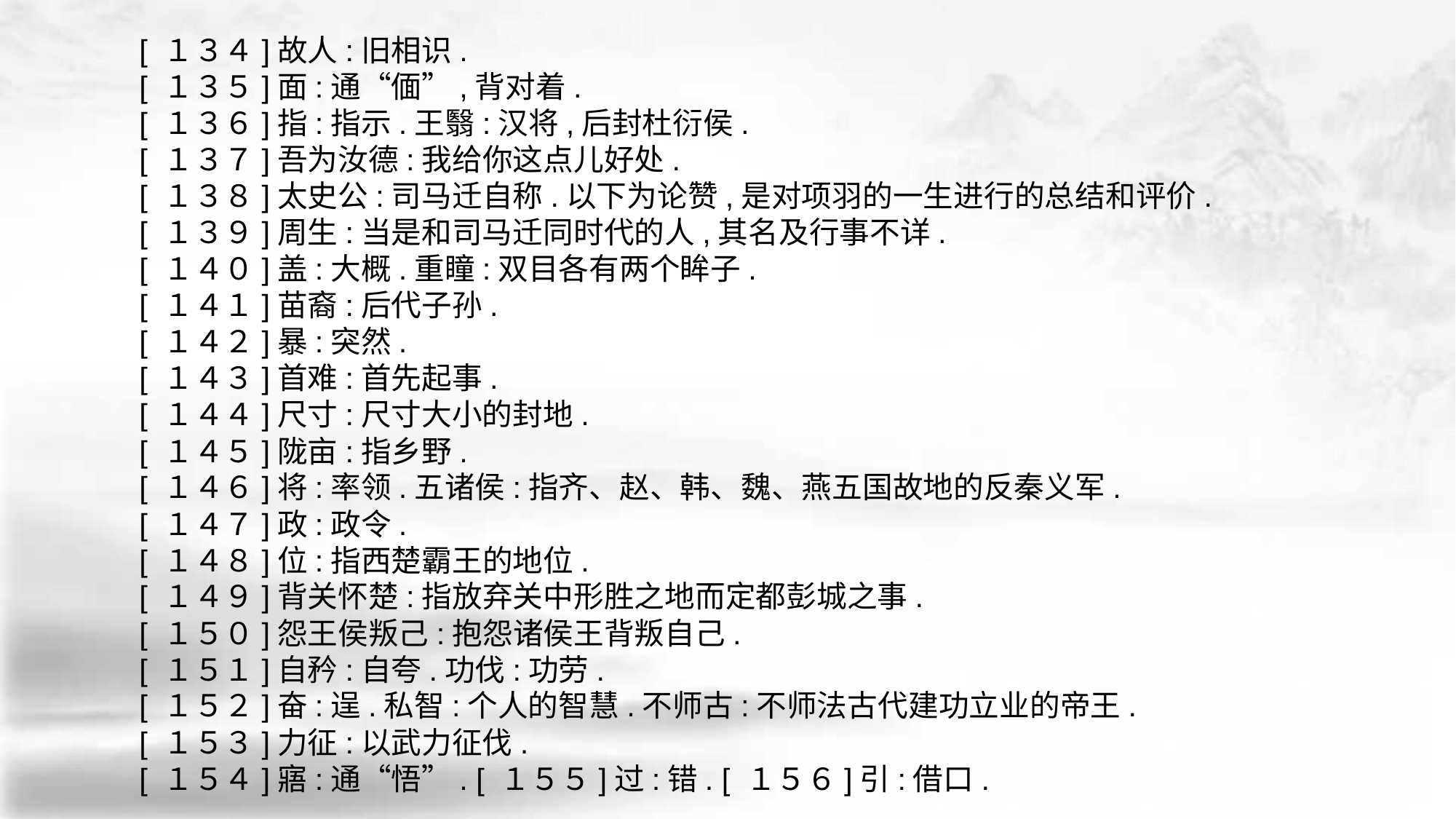

[ １３４]故人:旧相识.
[ １３５]面:通“偭”,背对着.
[ １３６]指:指示.王翳:汉将,后封杜衍侯.
[ １３７]吾为汝德:我给你这点儿好处.
[ １３８]太史公:司马迁自称.以下为论赞,是对项羽的一生进行的总结和评价.
[ １３９]周生:当是和司马迁同时代的人,其名及行事不详.
[ １４０]盖:大概.重瞳:双目各有两个眸子.
[ １４１]苗裔:后代子孙.
[ １４２]暴:突然.
[ １４３]首难:首先起事.
[ １４４]尺寸:尺寸大小的封地.
[ １４５]陇亩:指乡野.
[ １４６]将:率领.五诸侯:指齐、赵、韩、魏、燕五国故地的反秦义军.
[ １４７]政:政令.
[ １４８]位:指西楚霸王的地位.
[ １４９]背关怀楚:指放弃关中形胜之地而定都彭城之事.
[ １５０]怨王侯叛己:抱怨诸侯王背叛自己.
[ １５１]自矜:自夸.功伐:功劳.
[ １５２]奋:逞.私智:个人的智慧.不师古:不师法古代建功立业的帝王.
[ １５３]力征:以武力征伐.
[ １５４]寤:通“悟”. [ １５５]过:错. [ １５６]引:借口.